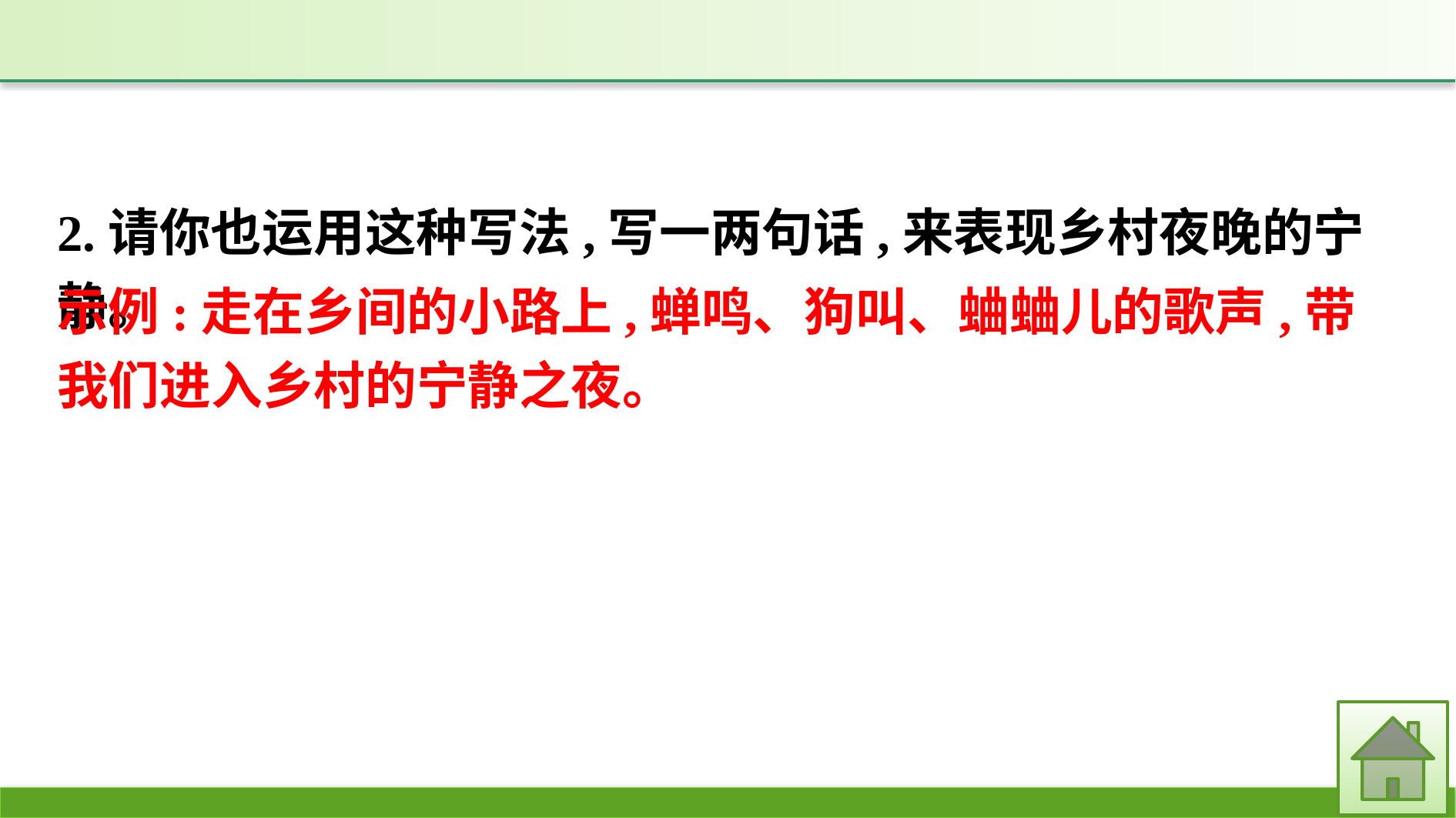

2.请你也运用这种写法,写一两句话,来表现乡村夜晚的宁静。
示例:走在乡间的小路上,蝉鸣、狗叫、蛐蛐儿的歌声,带我们进入乡村的宁静之夜。